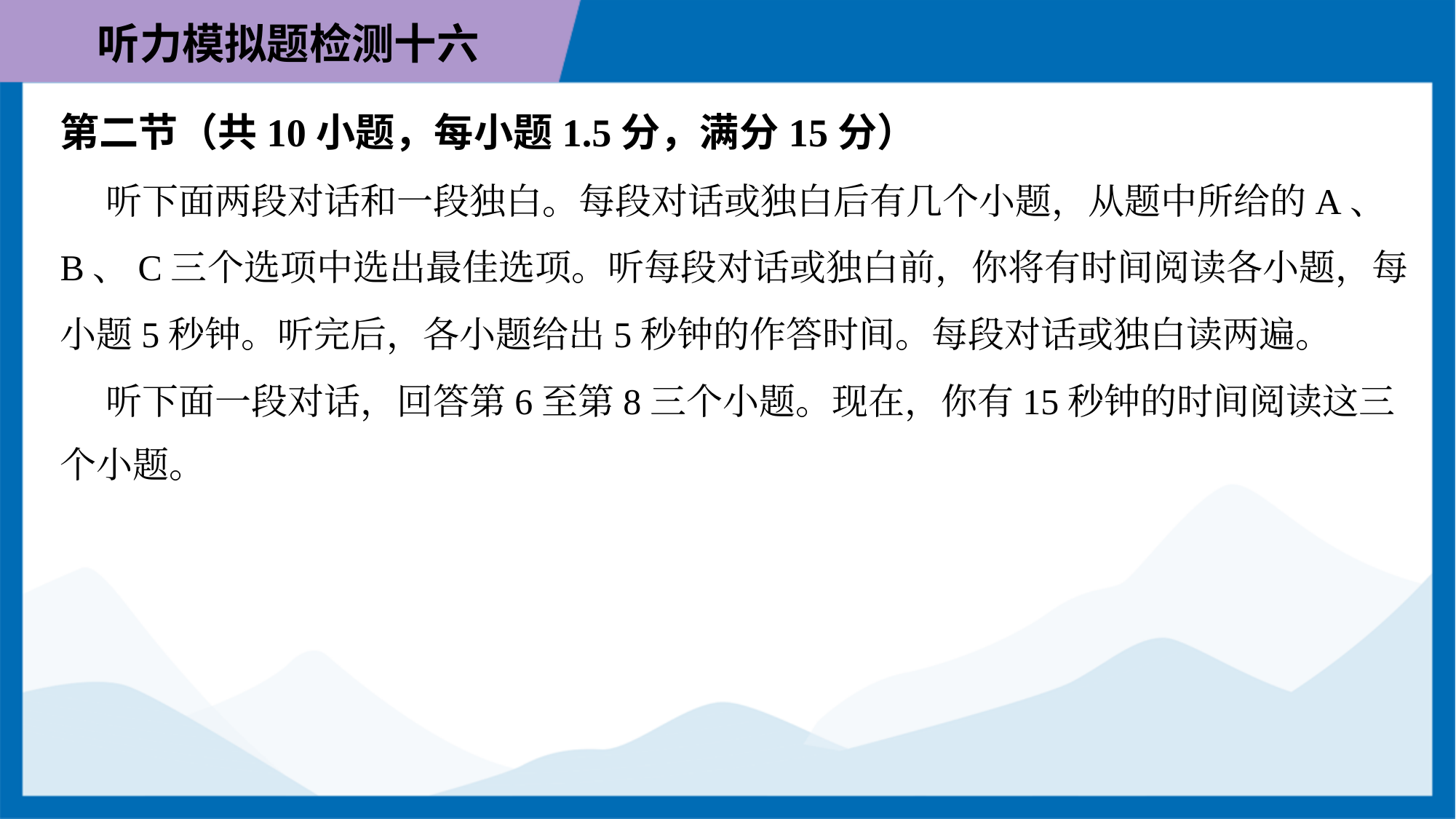

第二节（共10小题，每小题1.5分，满分15分）
    听下面两段对话和一段独白。每段对话或独白后有几个小题，从题中所给的A、
B、C三个选项中选出最佳选项。听每段对话或独白前，你将有时间阅读各小题，每
小题5秒钟。听完后，各小题给出5秒钟的作答时间。每段对话或独白读两遍。
    听下面一段对话，回答第6至第8三个小题。现在，你有15秒钟的时间阅读这三
个小题。